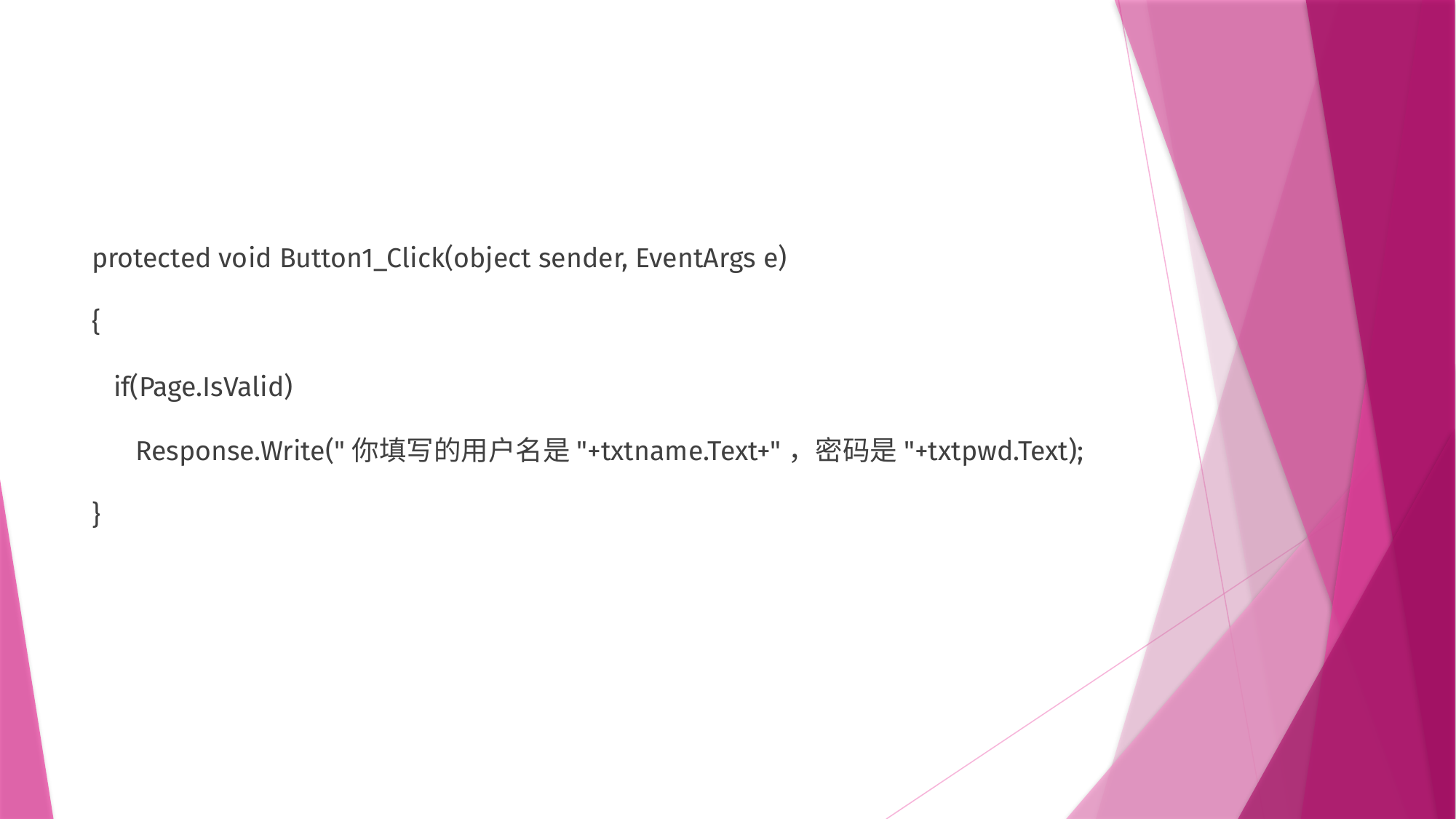

#
protected void Button1_Click(object sender, EventArgs e)
{
   if(Page.IsValid)
      Response.Write("你填写的用户名是"+txtname.Text+"，密码是"+txtpwd.Text);
}